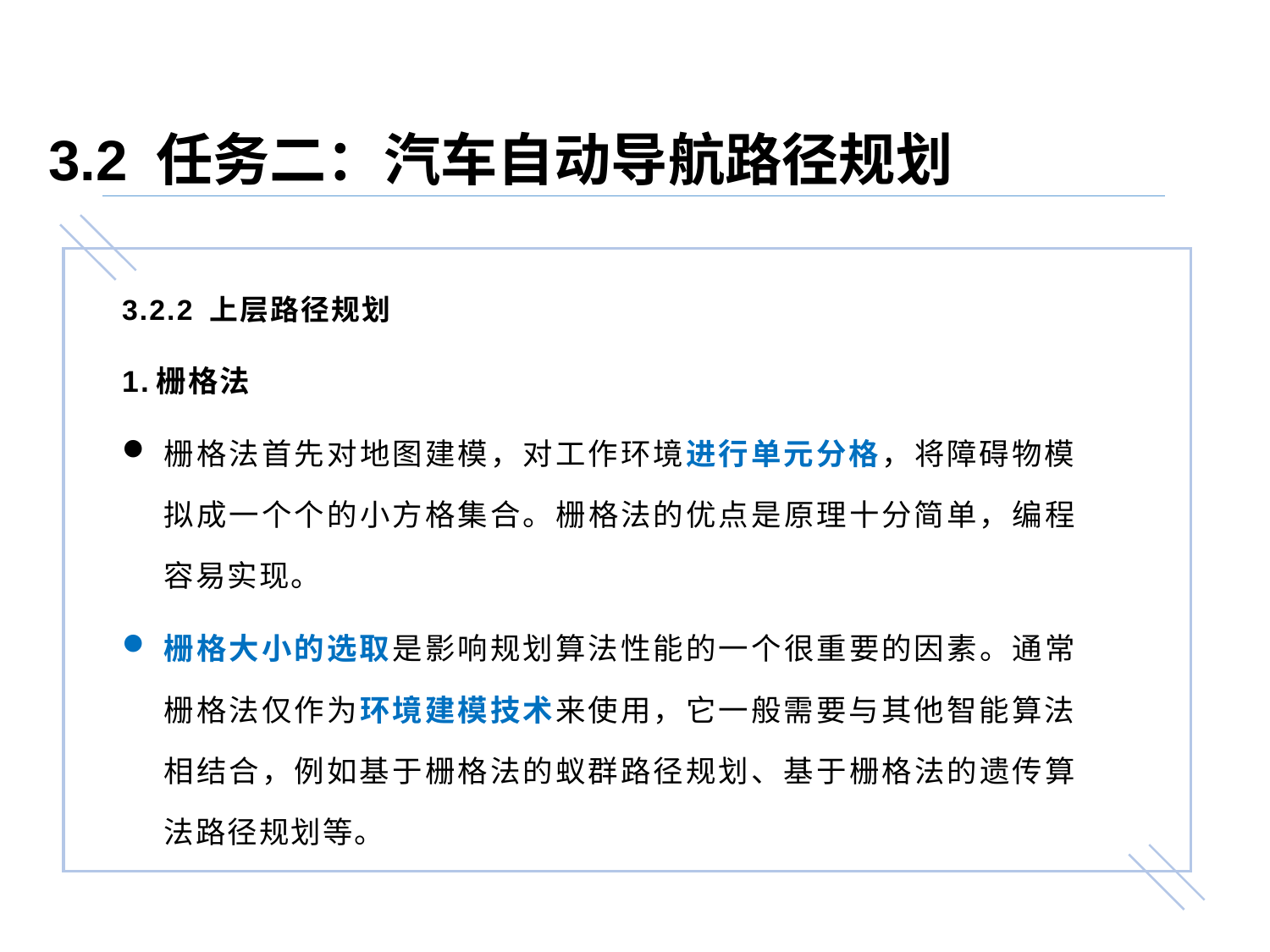

3.2 任务二：汽车自动导航路径规划

3.2.2 上层路径规划
1.栅格法
栅格法首先对地图建模，对工作环境进行单元分格，将障碍物模拟成一个个的小方格集合。栅格法的优点是原理十分简单，编程容易实现。
栅格大小的选取是影响规划算法性能的一个很重要的因素。通常栅格法仅作为环境建模技术来使用，它一般需要与其他智能算法相结合，例如基于栅格法的蚁群路径规划、基于栅格法的遗传算法路径规划等。